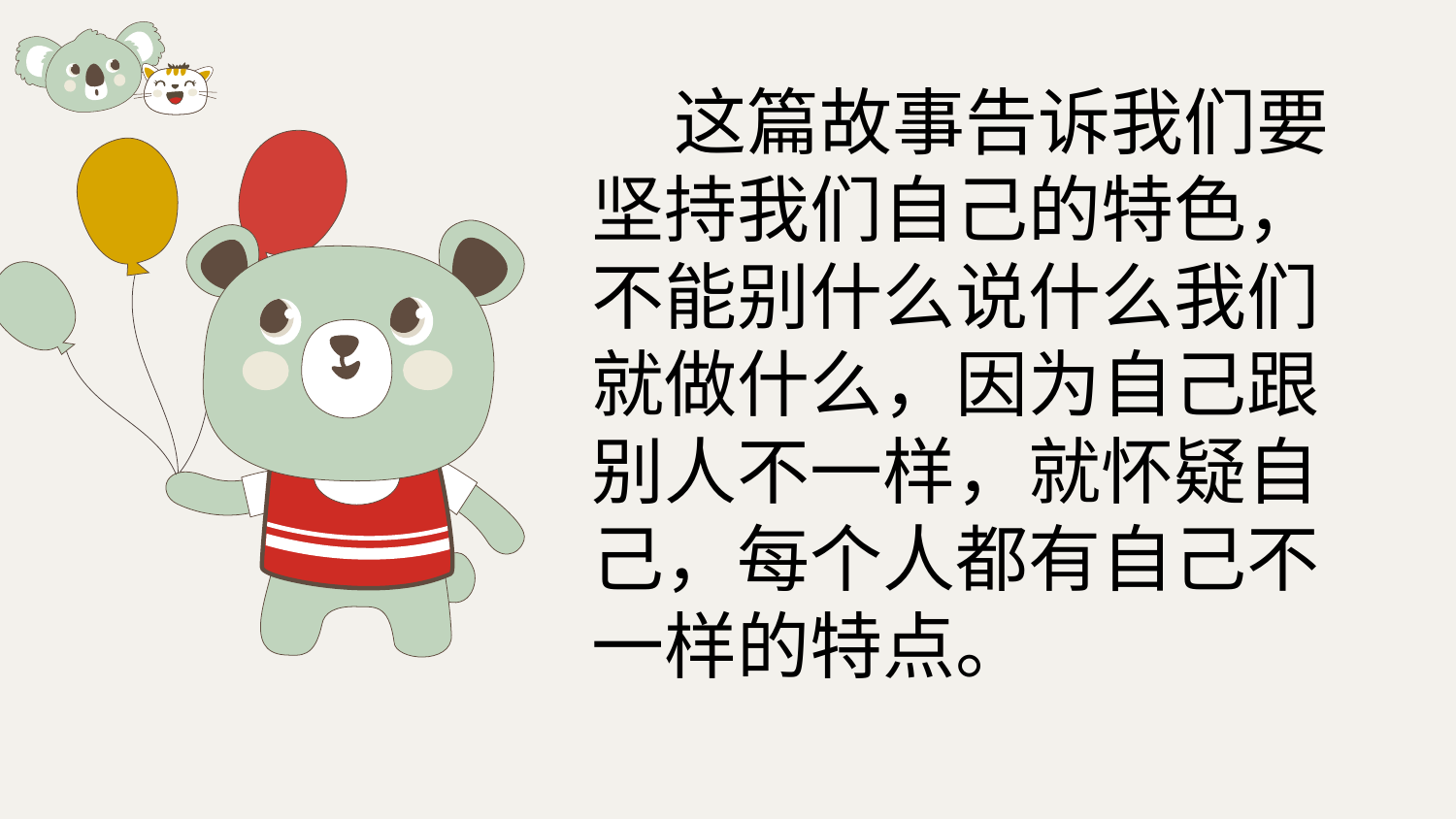

这篇故事告诉我们要坚持我们自己的特色，不能别什么说什么我们就做什么，因为自己跟别人不一样，就怀疑自己，每个人都有自己不一样的特点。